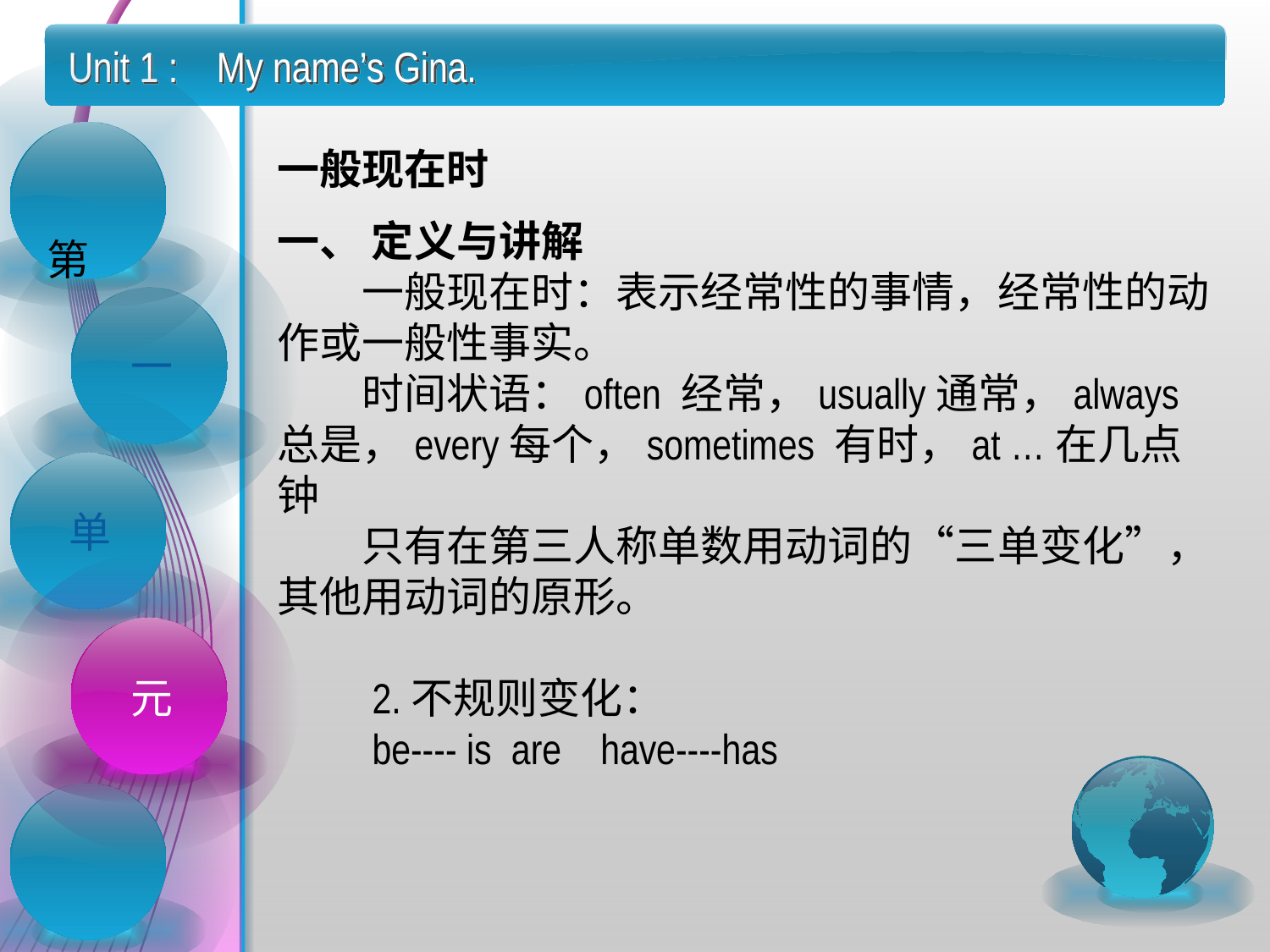

Unit 1 :    My name’s Gina.

一般现在时
一、 定义与讲解
　　一般现在时：表示经常性的事情，经常性的动作或一般性事实。
　　时间状语：often 经常，usually通常，always 总是，every每个，sometimes 有时，at …在几点钟
　　只有在第三人称单数用动词的“三单变化”，其他用动词的原形。
　　
　　2.不规则变化：
　　be---- is  are    have----has

   第

一

单

元